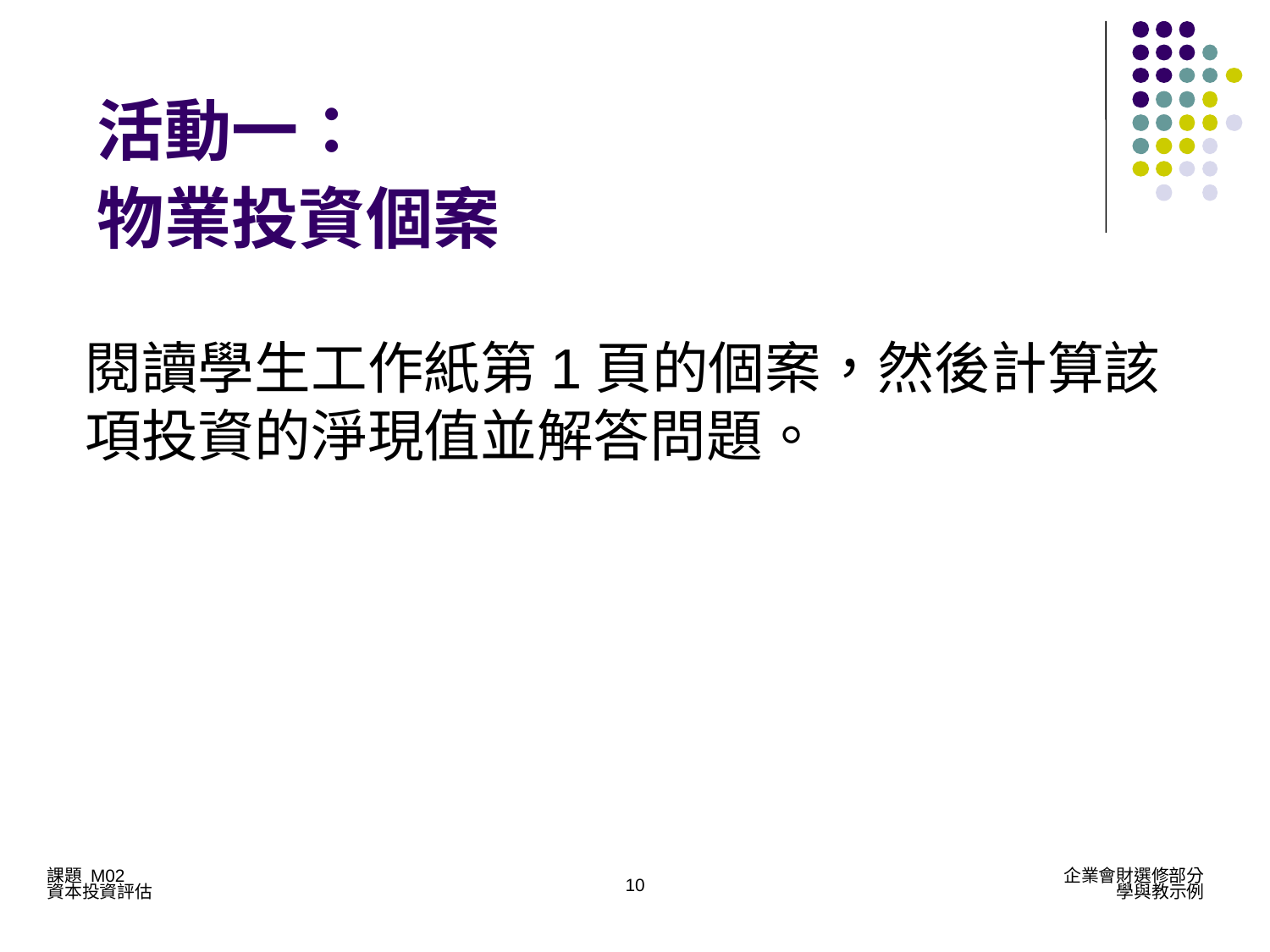

#
活動一：
物業投資個案
閱讀學生工作紙第1頁的個案，然後計算該項投資的淨現值並解答問題。

10